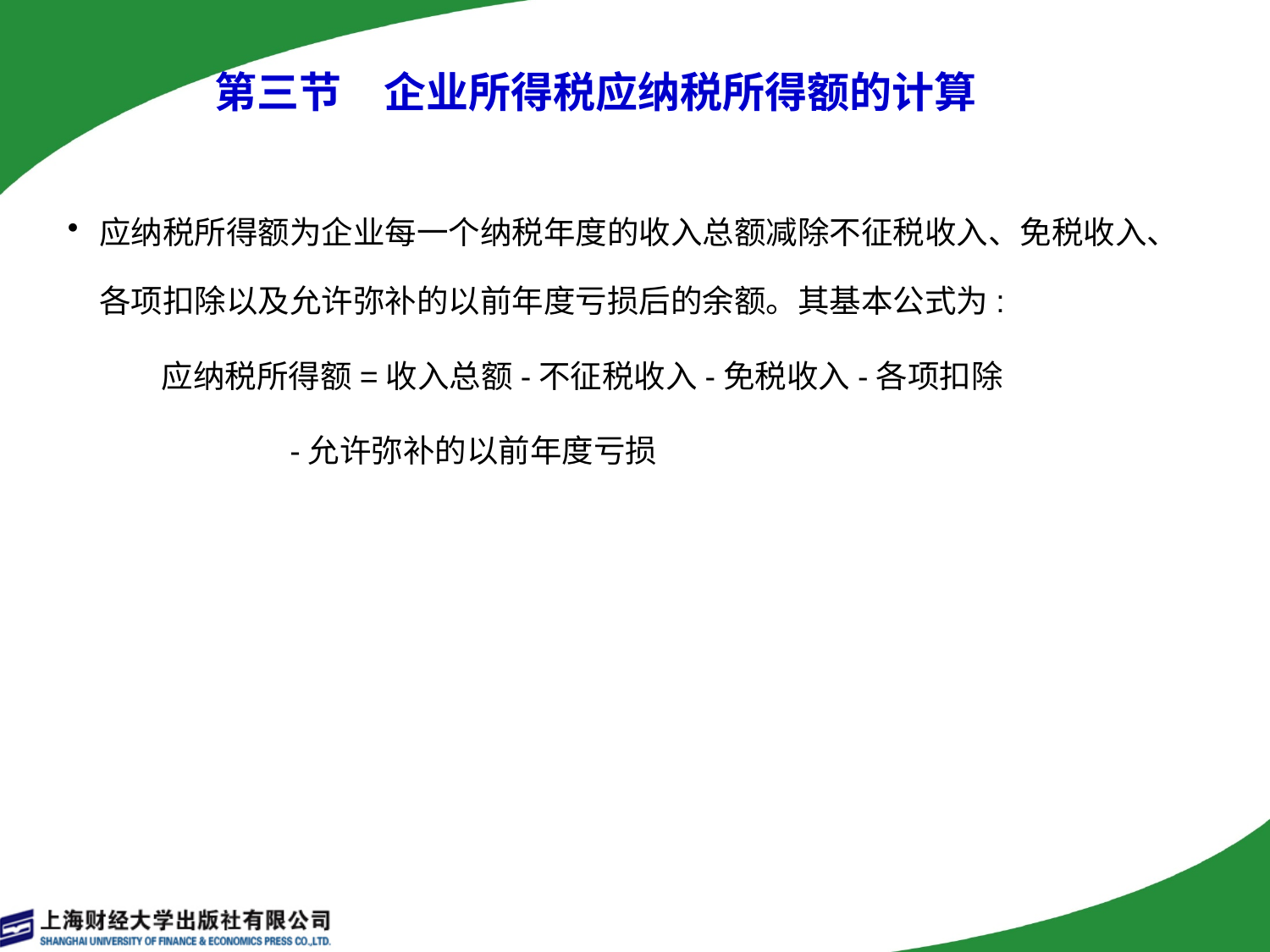

# 第三节　企业所得税应纳税所得额的计算
应纳税所得额为企业每一个纳税年度的收入总额减除不征税收入、免税收入、各项扣除以及允许弥补的以前年度亏损后的余额。其基本公式为:
            应纳税所得额=收入总额-不征税收入-免税收入-各项扣除
                         -允许弥补的以前年度亏损